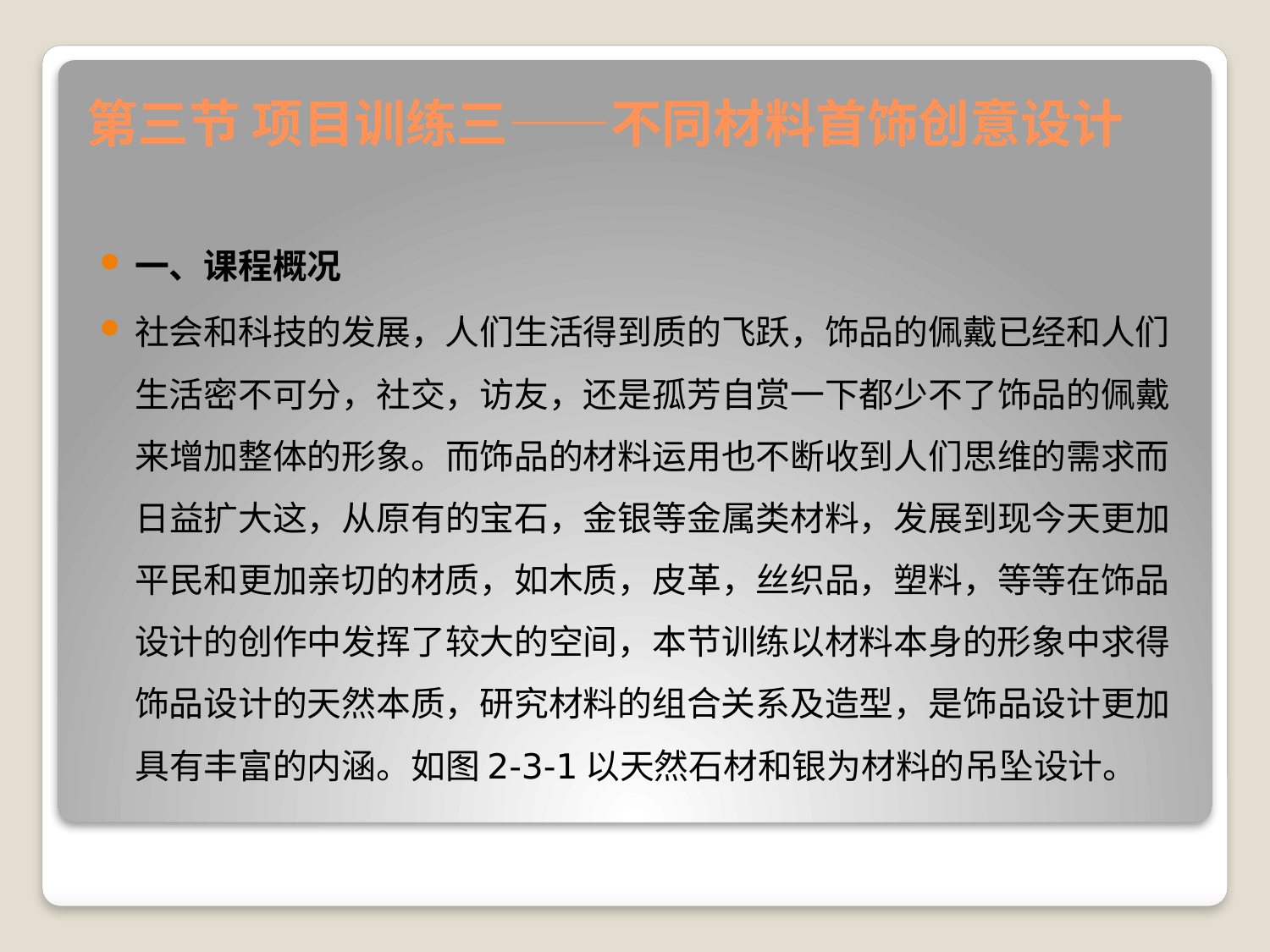

# 第三节 项目训练三——不同材料首饰创意设计
一、课程概况
社会和科技的发展，人们生活得到质的飞跃，饰品的佩戴已经和人们生活密不可分，社交，访友，还是孤芳自赏一下都少不了饰品的佩戴来增加整体的形象。而饰品的材料运用也不断收到人们思维的需求而日益扩大这，从原有的宝石，金银等金属类材料，发展到现今天更加平民和更加亲切的材质，如木质，皮革，丝织品，塑料，等等在饰品设计的创作中发挥了较大的空间，本节训练以材料本身的形象中求得饰品设计的天然本质，研究材料的组合关系及造型，是饰品设计更加具有丰富的内涵。如图2-3-1以天然石材和银为材料的吊坠设计。